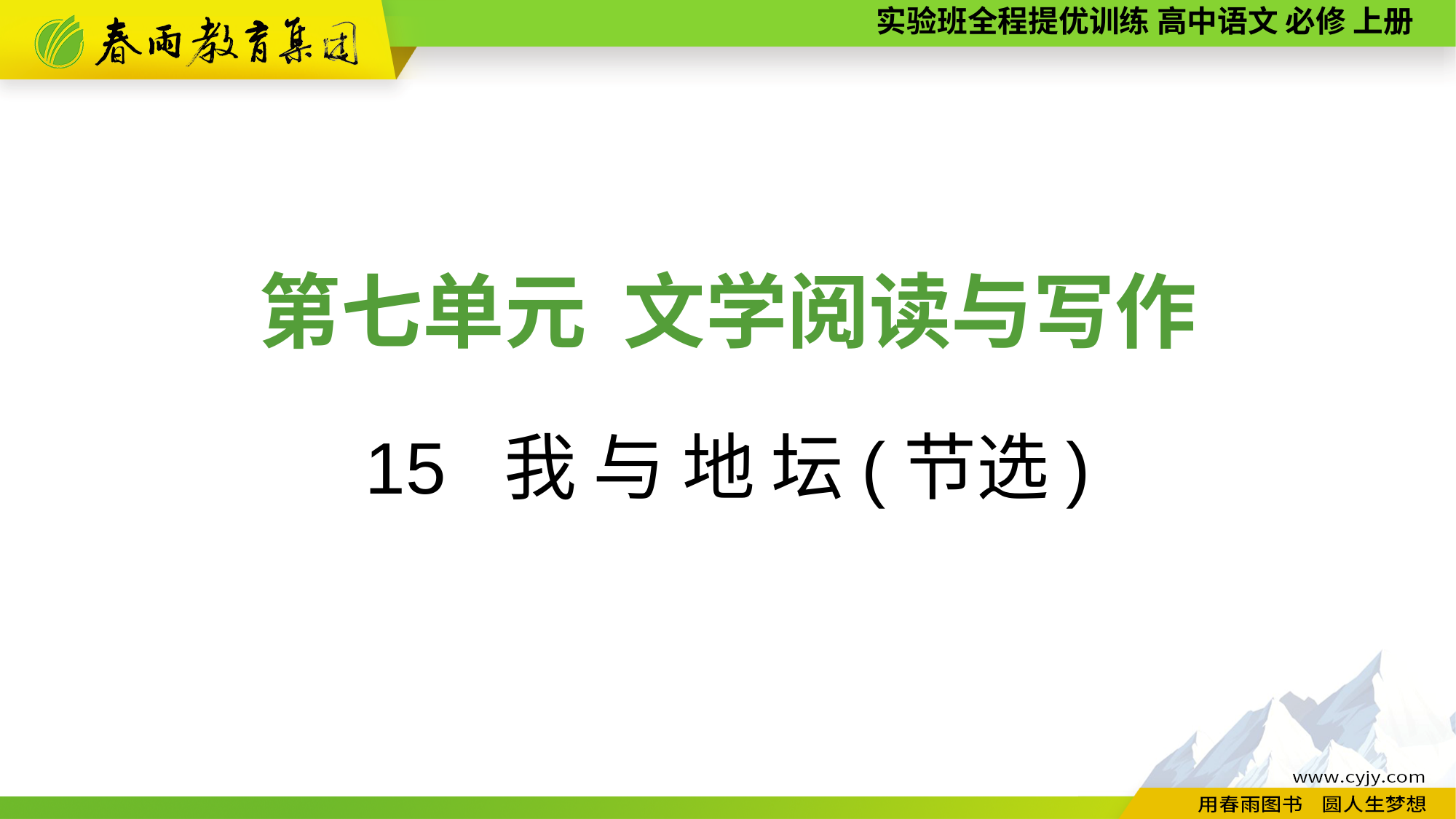

第七单元  文学阅读与写作
15  我 与 地 坛(节选)